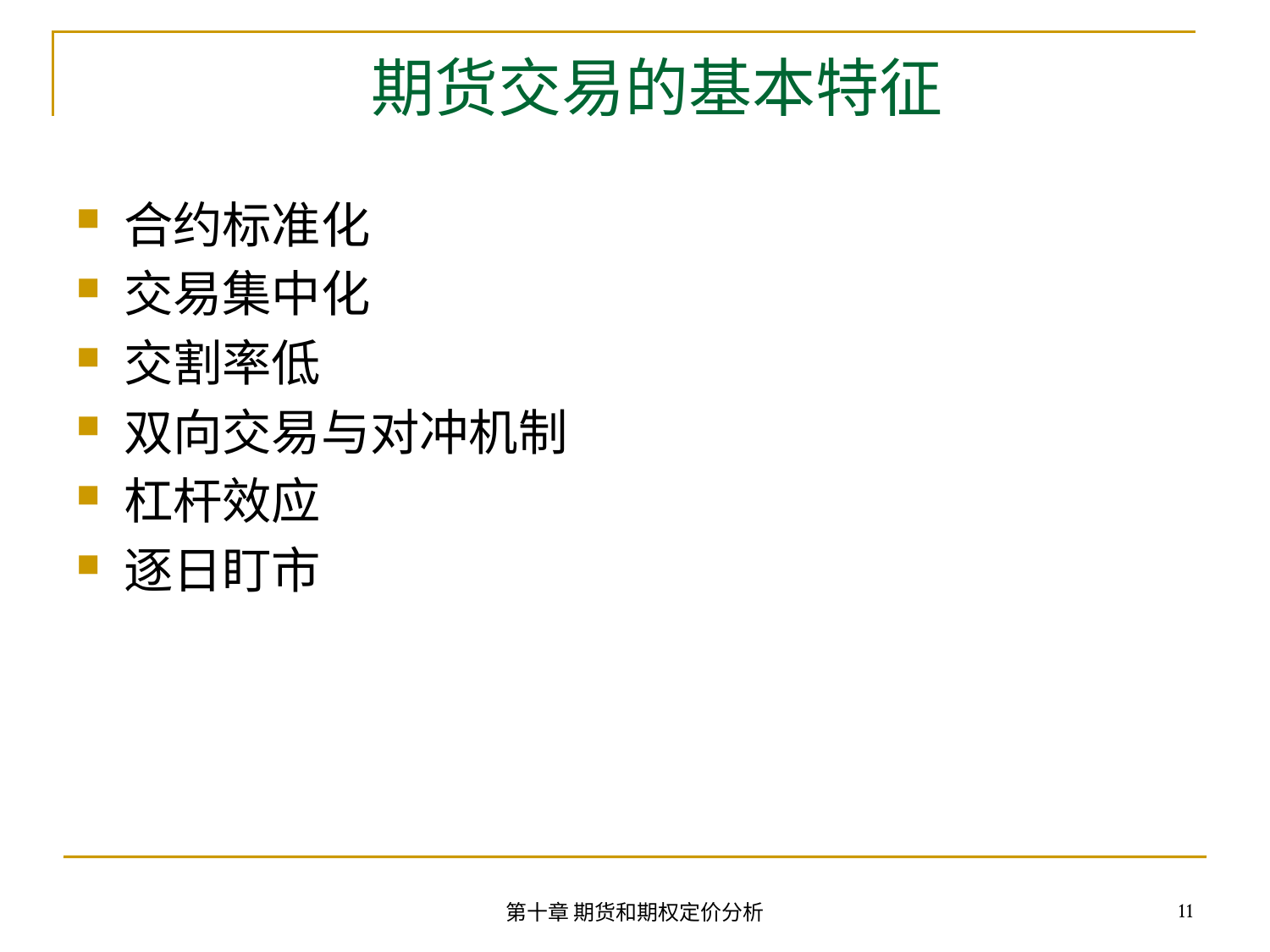

# 期货交易的基本特征

合约标准化
交易集中化
交割率低
双向交易与对冲机制
杠杆效应
逐日盯市
11
第十章 期货和期权定价分析